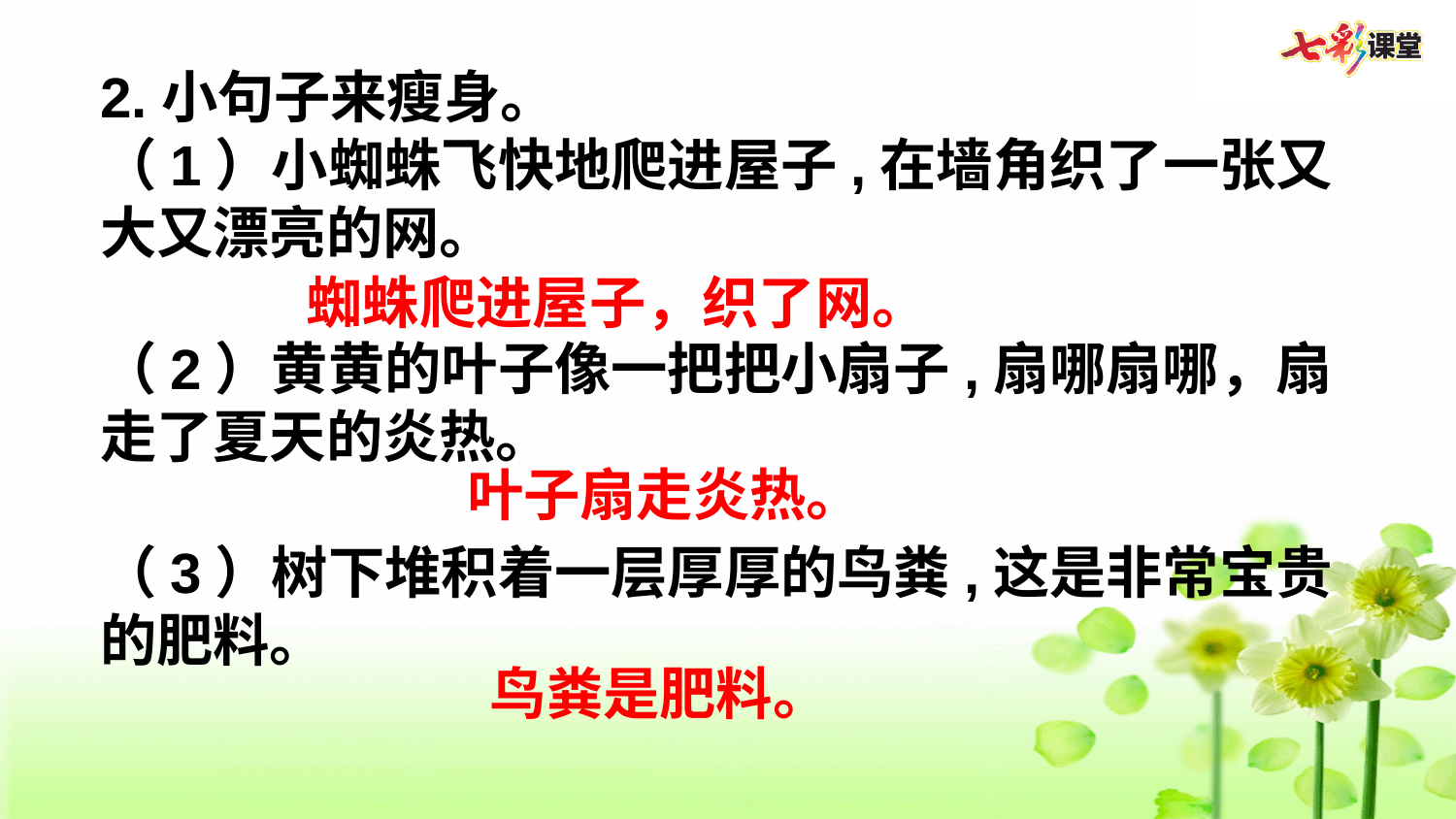

2.小句子来瘦身。
（1）小蜘蛛飞快地爬进屋子,在墙角织了一张又大又漂亮的网。

（2）黄黄的叶子像一把把小扇子,扇哪扇哪，扇走了夏天的炎热。

（3）树下堆积着一层厚厚的鸟粪,这是非常宝贵的肥料。

蜘蛛爬进屋子，织了网。
叶子扇走炎热。
鸟粪是肥料。